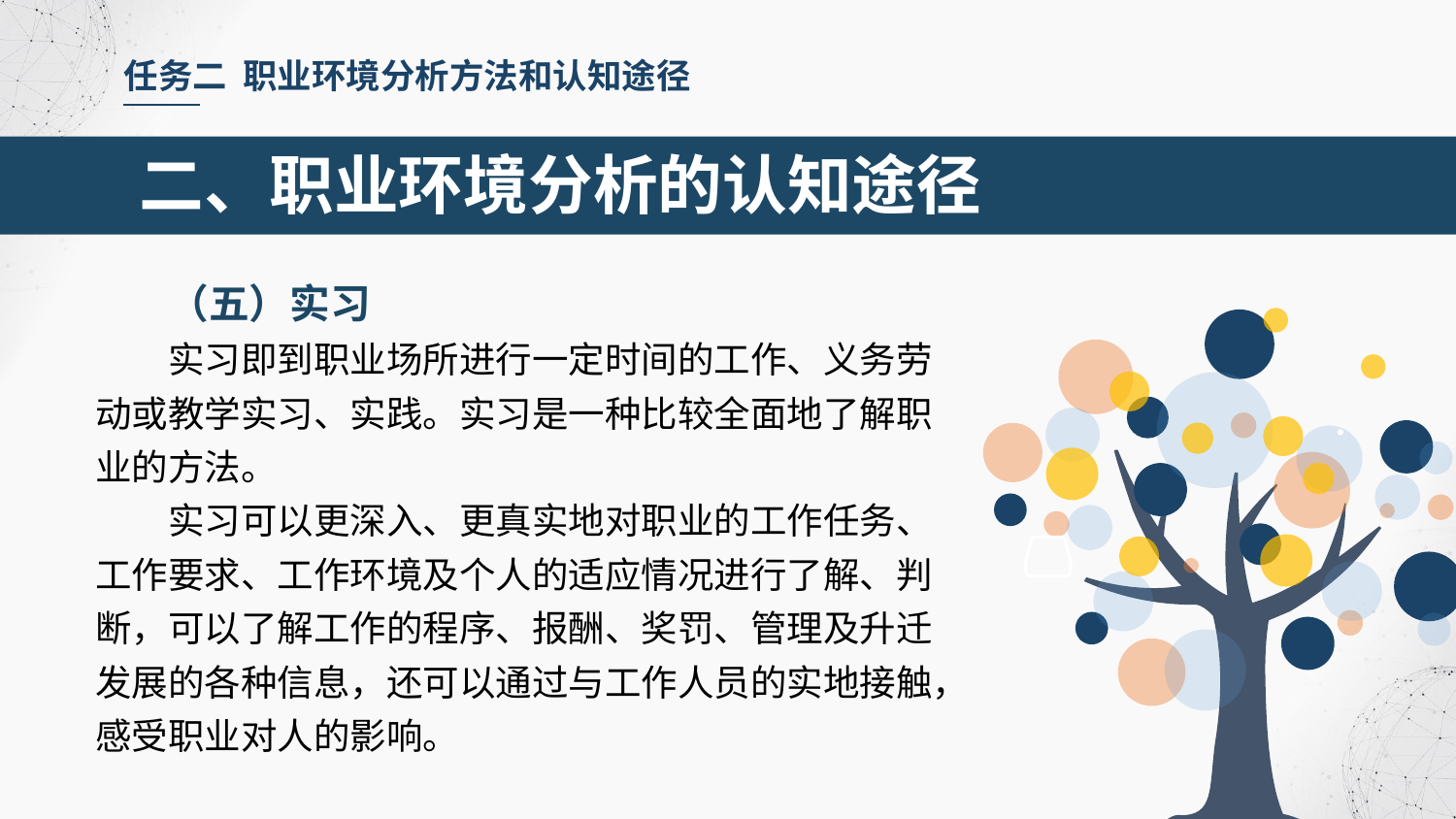

任务二  职业环境分析方法和认知途径

二、职业环境分析的认知途径
（五）实习
实习即到职业场所进行一定时间的工作、义务劳动或教学实习、实践。实习是一种比较全面地了解职业的方法。
实习可以更深入、更真实地对职业的工作任务、工作要求、工作环境及个人的适应情况进行了解、判断，可以了解工作的程序、报酬、奖罚、管理及升迁发展的各种信息，还可以通过与工作人员的实地接触，感受职业对人的影响。